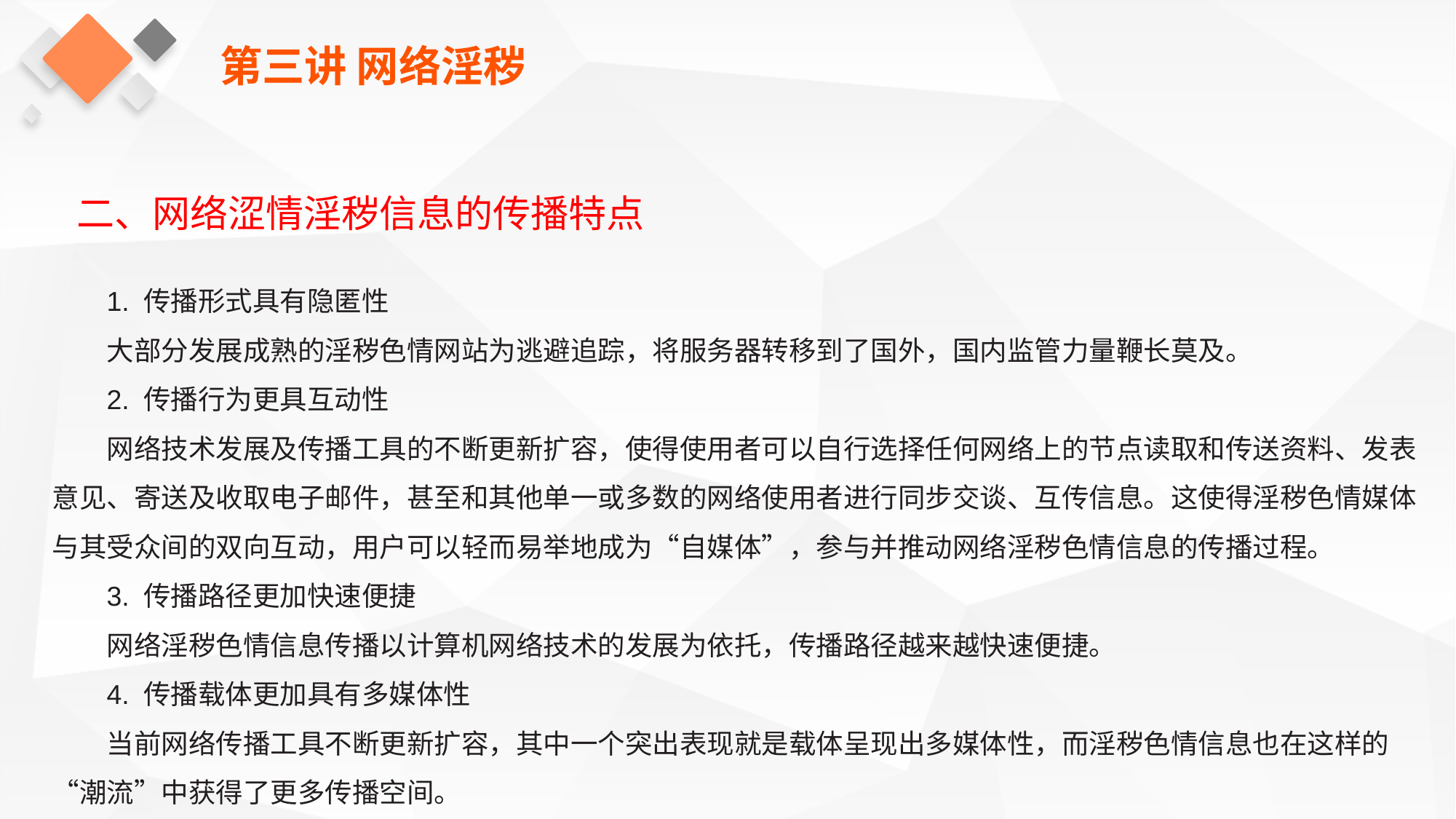

第三讲 网络淫秽
二、网络涩情淫秽信息的传播特点
1. 传播形式具有隐匿性
大部分发展成熟的淫秽色情网站为逃避追踪，将服务器转移到了国外，国内监管力量鞭长莫及。
2. 传播行为更具互动性
网络技术发展及传播工具的不断更新扩容，使得使用者可以自行选择任何网络上的节点读取和传送资料、发表意见、寄送及收取电子邮件，甚至和其他单一或多数的网络使用者进行同步交谈、互传信息。这使得淫秽色情媒体与其受众间的双向互动，用户可以轻而易举地成为“自媒体”，参与并推动网络淫秽色情信息的传播过程。
3. 传播路径更加快速便捷
网络淫秽色情信息传播以计算机网络技术的发展为依托，传播路径越来越快速便捷。
4. 传播载体更加具有多媒体性
当前网络传播工具不断更新扩容，其中一个突出表现就是载体呈现出多媒体性，而淫秽色情信息也在这样的“潮流”中获得了更多传播空间。